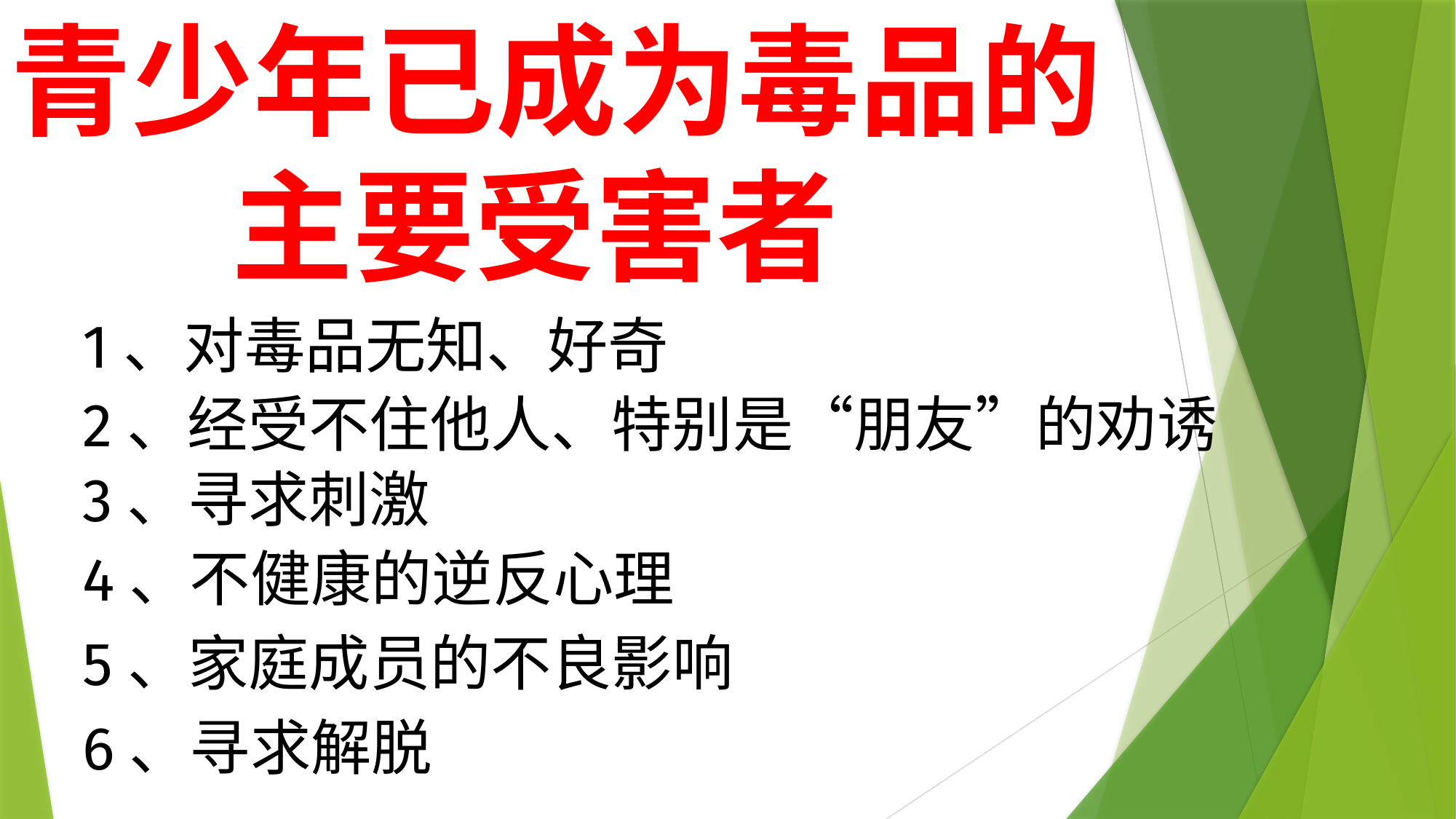

青少年已成为毒品的
       主要受害者
1、对毒品无知、好奇
2、经受不住他人、特别是“朋友”的劝诱
3、寻求刺激
4、不健康的逆反心理
5、家庭成员的不良影响
6、寻求解脱